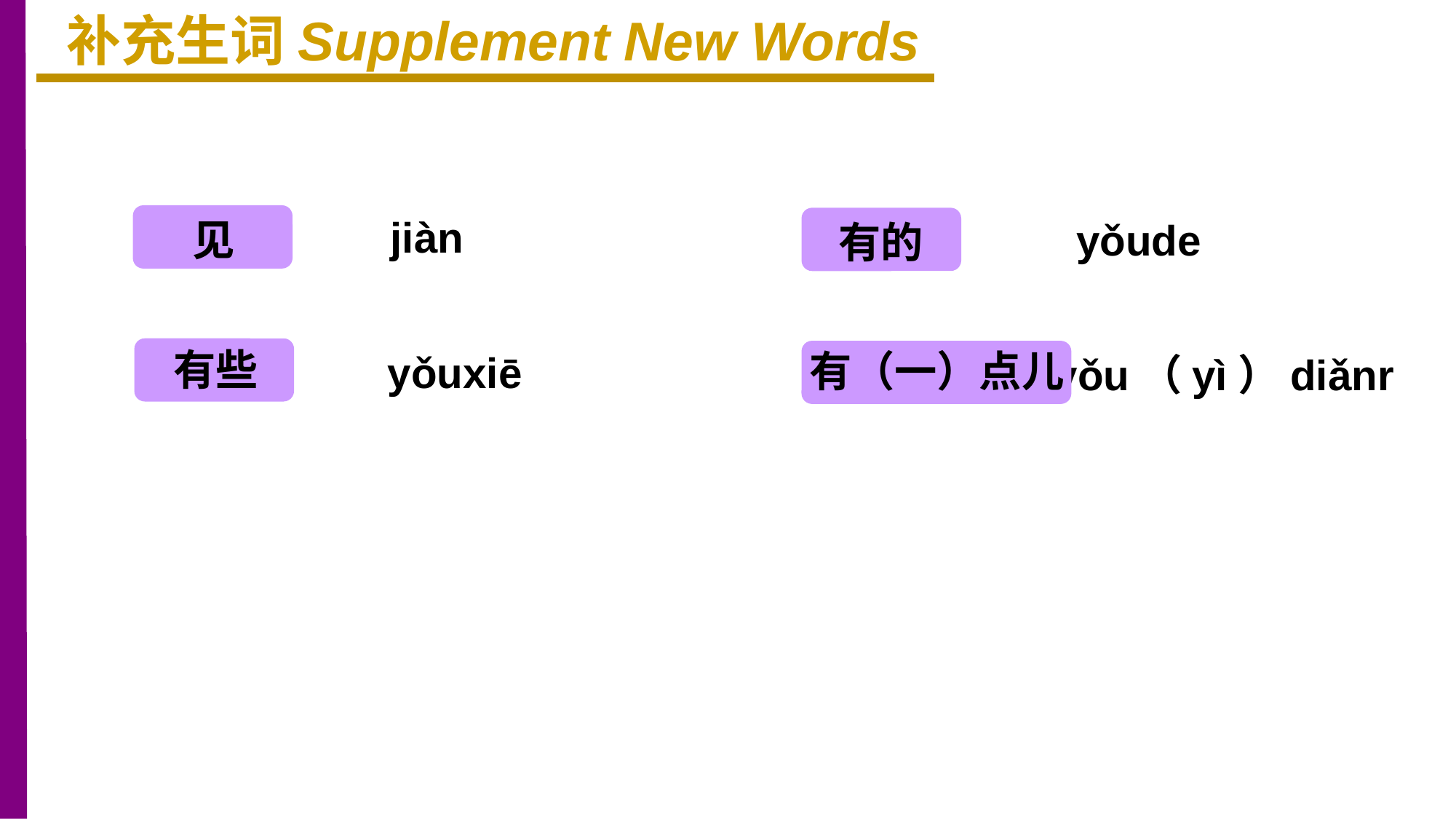

补充生词Supplement New Words

见
jiàn
yǒude

有的
有些

有（一）点儿

yǒuxiē
yǒu（yì）diǎnr